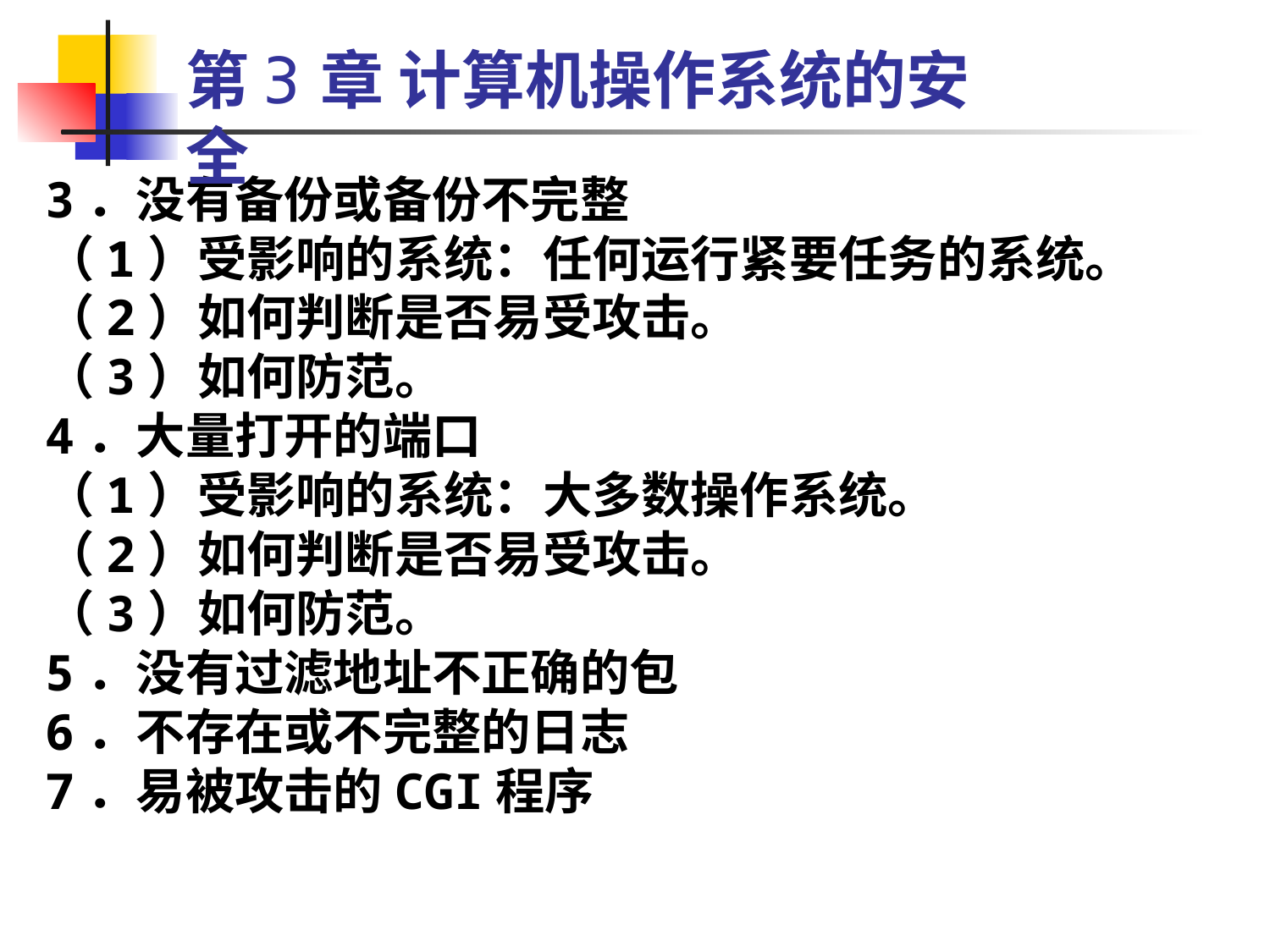

第3章 计算机操作系统的安全
3．没有备份或备份不完整
（1）受影响的系统：任何运行紧要任务的系统。
（2）如何判断是否易受攻击。
（3）如何防范。
4．大量打开的端口
（1）受影响的系统：大多数操作系统。
（2）如何判断是否易受攻击。
（3）如何防范。
5．没有过滤地址不正确的包
6．不存在或不完整的日志
7．易被攻击的CGI程序